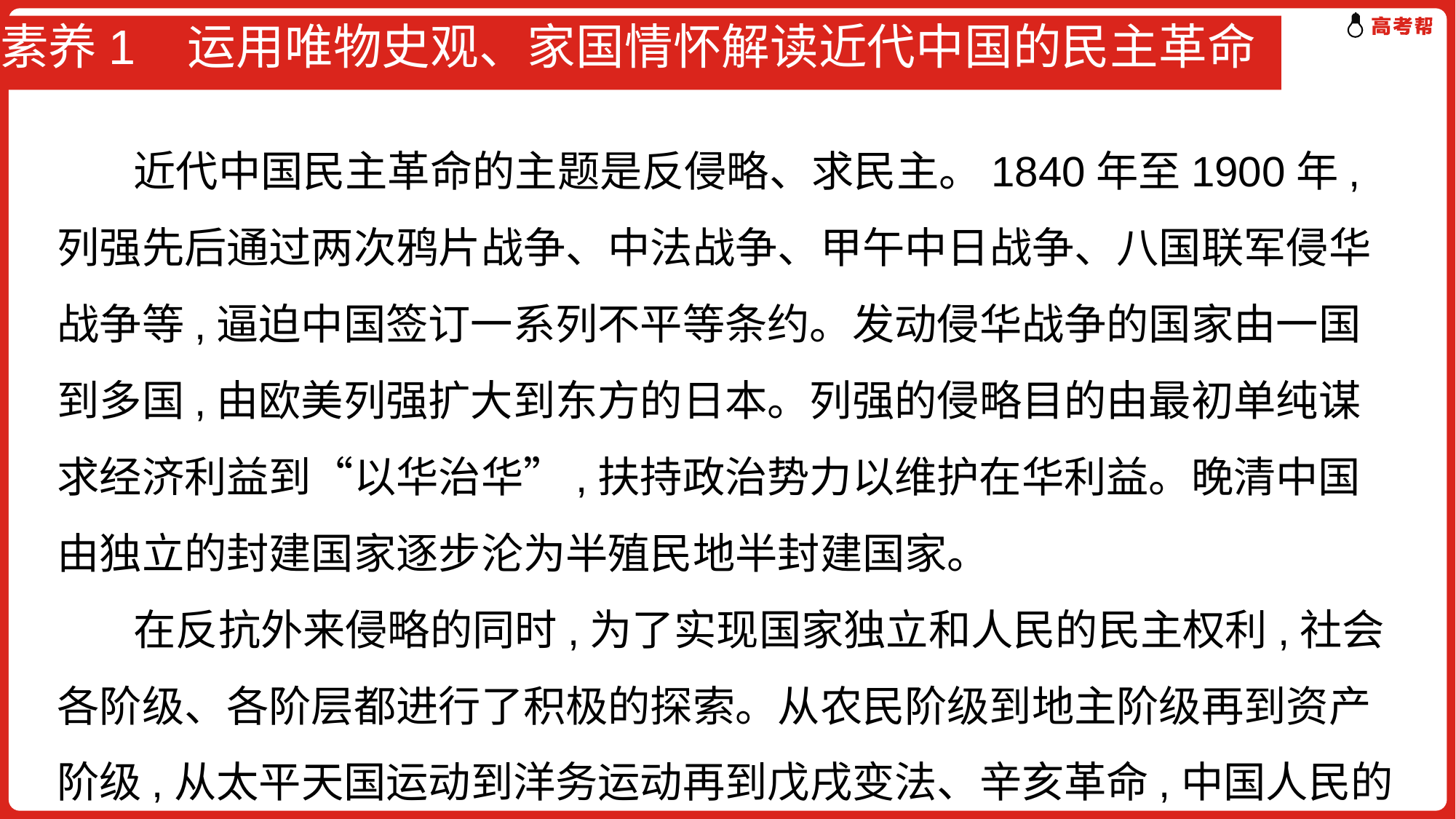

# 素养1   运用唯物史观、家国情怀解读近代中国的民主革命
       近代中国民主革命的主题是反侵略、求民主。1840年至1900年,列强先后通过两次鸦片战争、中法战争、甲午中日战争、八国联军侵华战争等,逼迫中国签订一系列不平等条约。发动侵华战争的国家由一国到多国,由欧美列强扩大到东方的日本。列强的侵略目的由最初单纯谋求经济利益到“以华治华”,扶持政治势力以维护在华利益。晚清中国由独立的封建国家逐步沦为半殖民地半封建国家。
       在反抗外来侵略的同时,为了实现国家独立和人民的民主权利,社会各阶级、各阶层都进行了积极的探索。从农民阶级到地主阶级再到资产阶级,从太平天国运动到洋务运动再到戊戌变法、辛亥革命,中国人民的探索